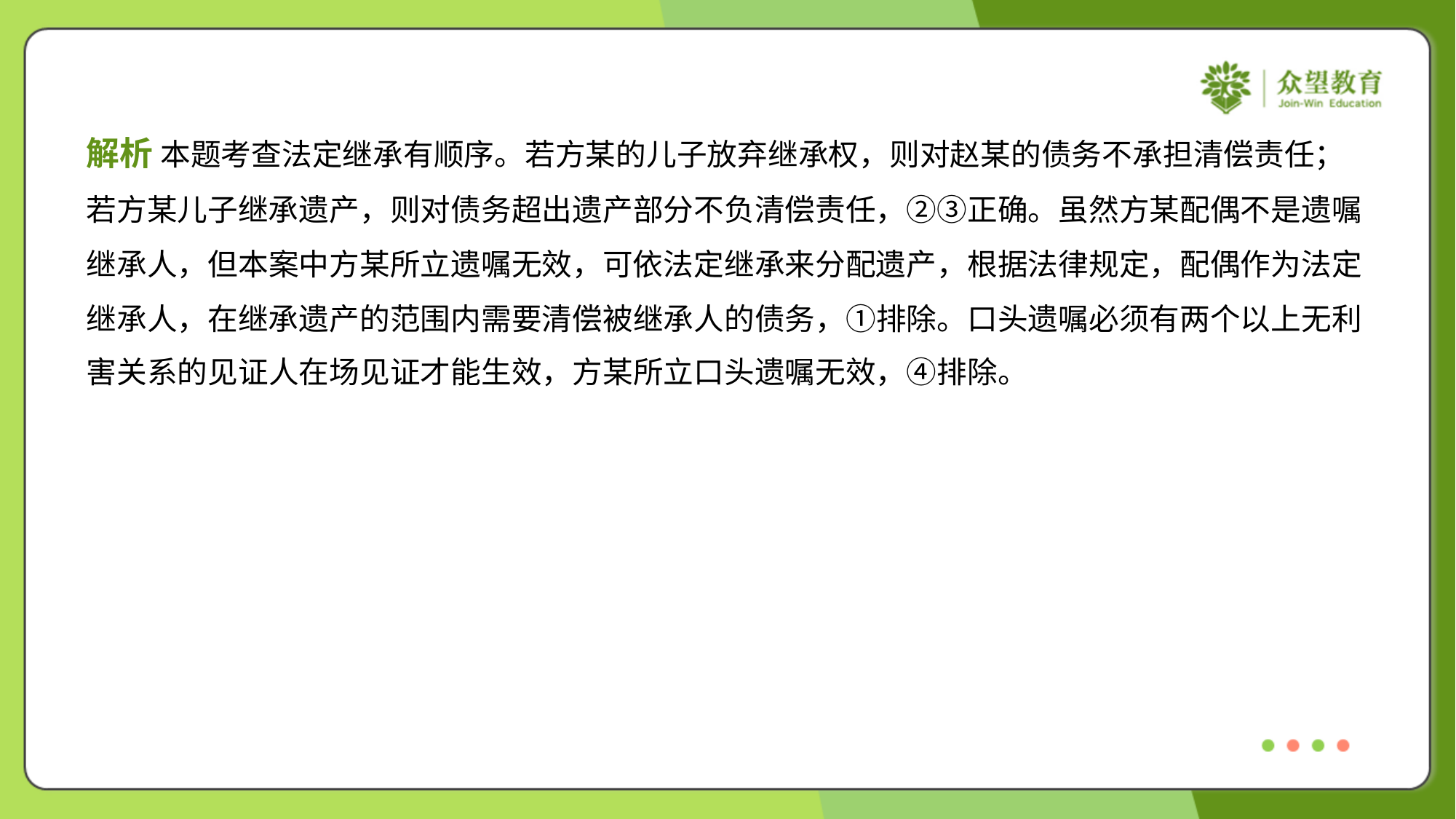

解析 本题考查法定继承有顺序。若方某的儿子放弃继承权，则对赵某的债务不承担清偿责任；
若方某儿子继承遗产，则对债务超出遗产部分不负清偿责任，②③正确。虽然方某配偶不是遗嘱
继承人，但本案中方某所立遗嘱无效，可依法定继承来分配遗产，根据法律规定，配偶作为法定
继承人，在继承遗产的范围内需要清偿被继承人的债务，①排除。口头遗嘱必须有两个以上无利
害关系的见证人在场见证才能生效，方某所立口头遗嘱无效，④排除。